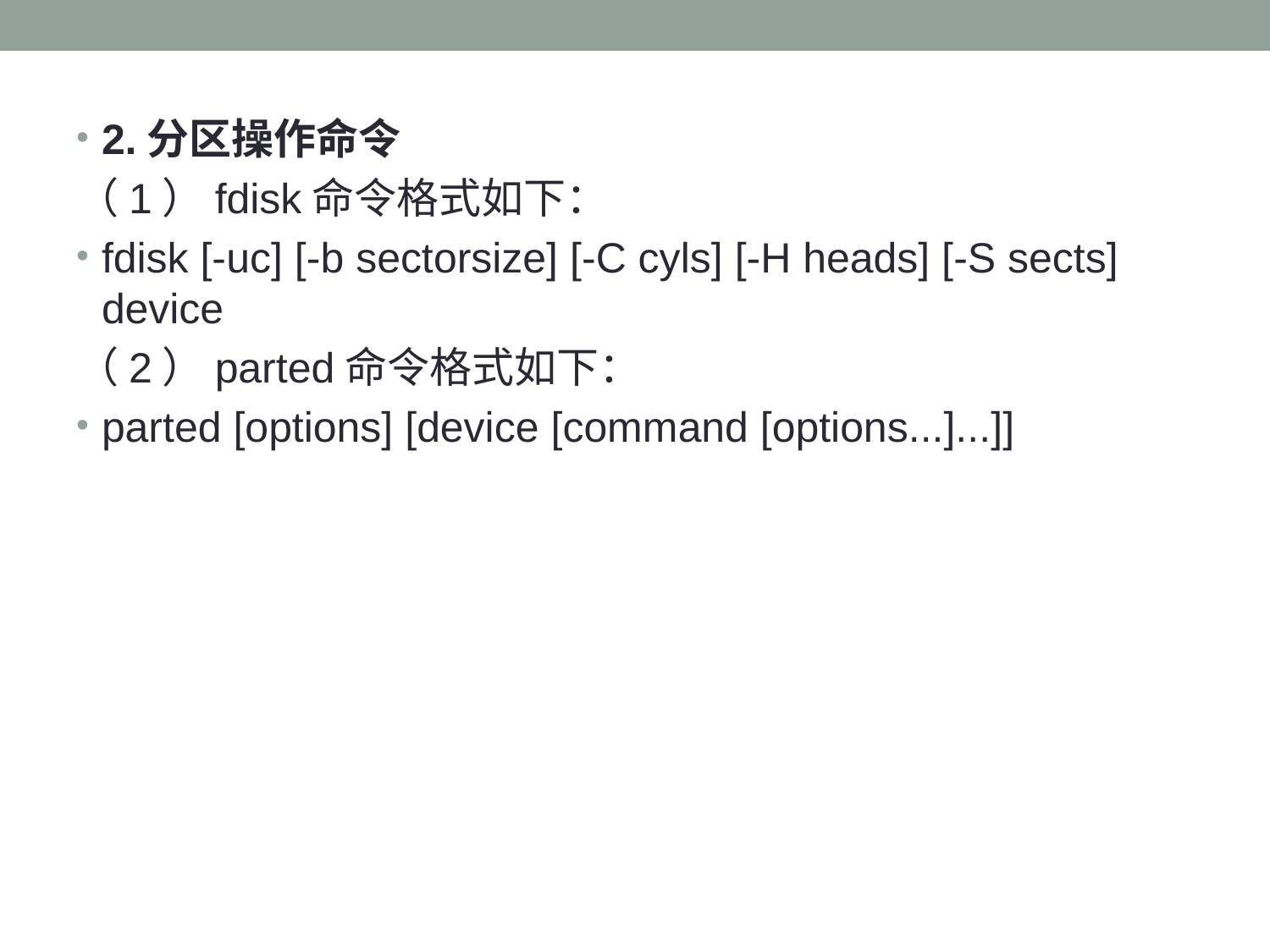

2.分区操作命令
（1）fdisk命令格式如下：
fdisk [-uc] [-b sectorsize] [-C cyls] [-H heads] [-S sects] device
（2）parted命令格式如下：
parted [options] [device [command [options...]...]]
#